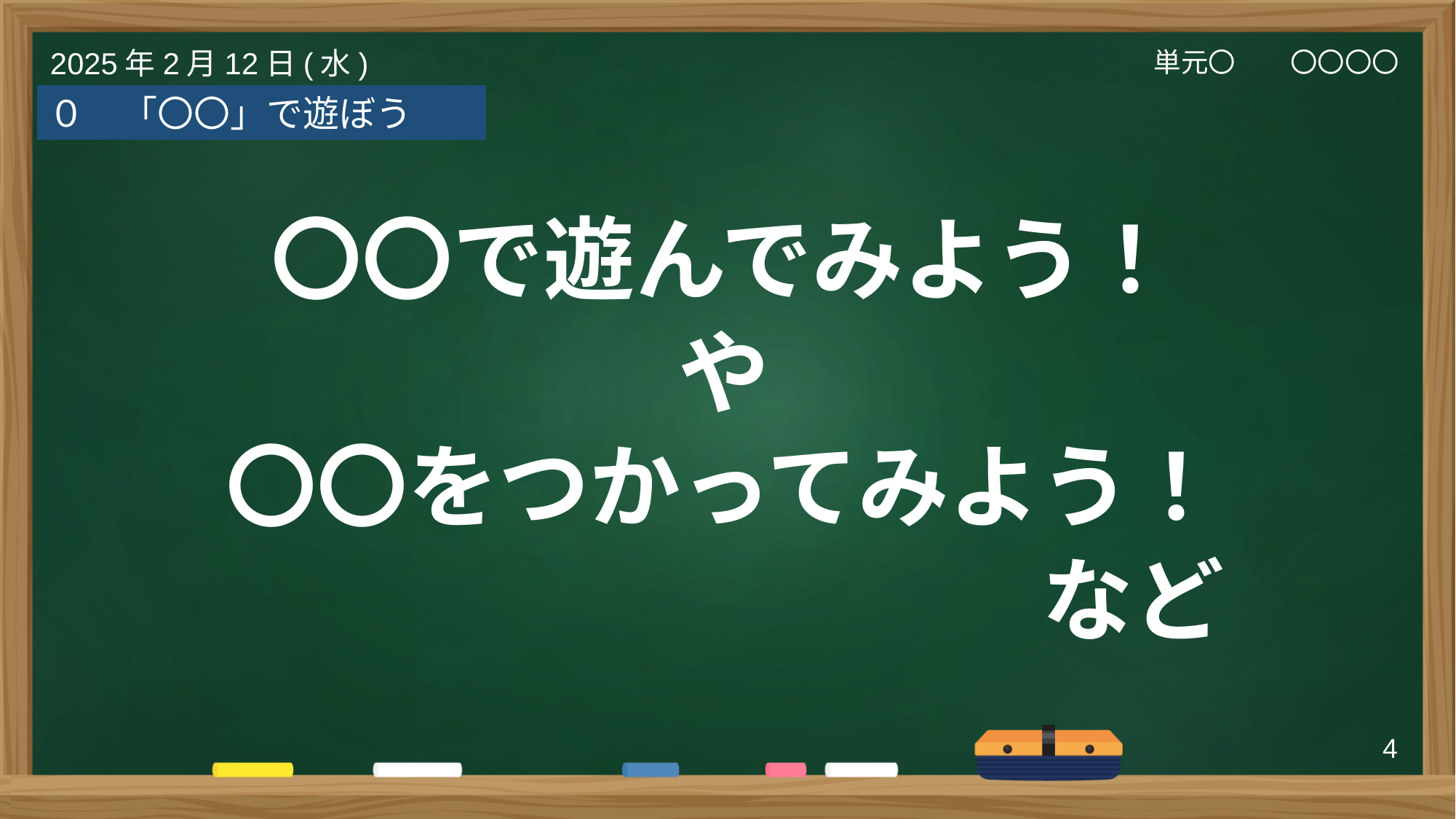

単元〇　　〇〇〇〇
2025年2月12日(水)
０　「〇〇」で遊ぼう
〇〇で遊んでみよう！
や
〇〇をつかってみよう！
　　　　　　　　　など
4